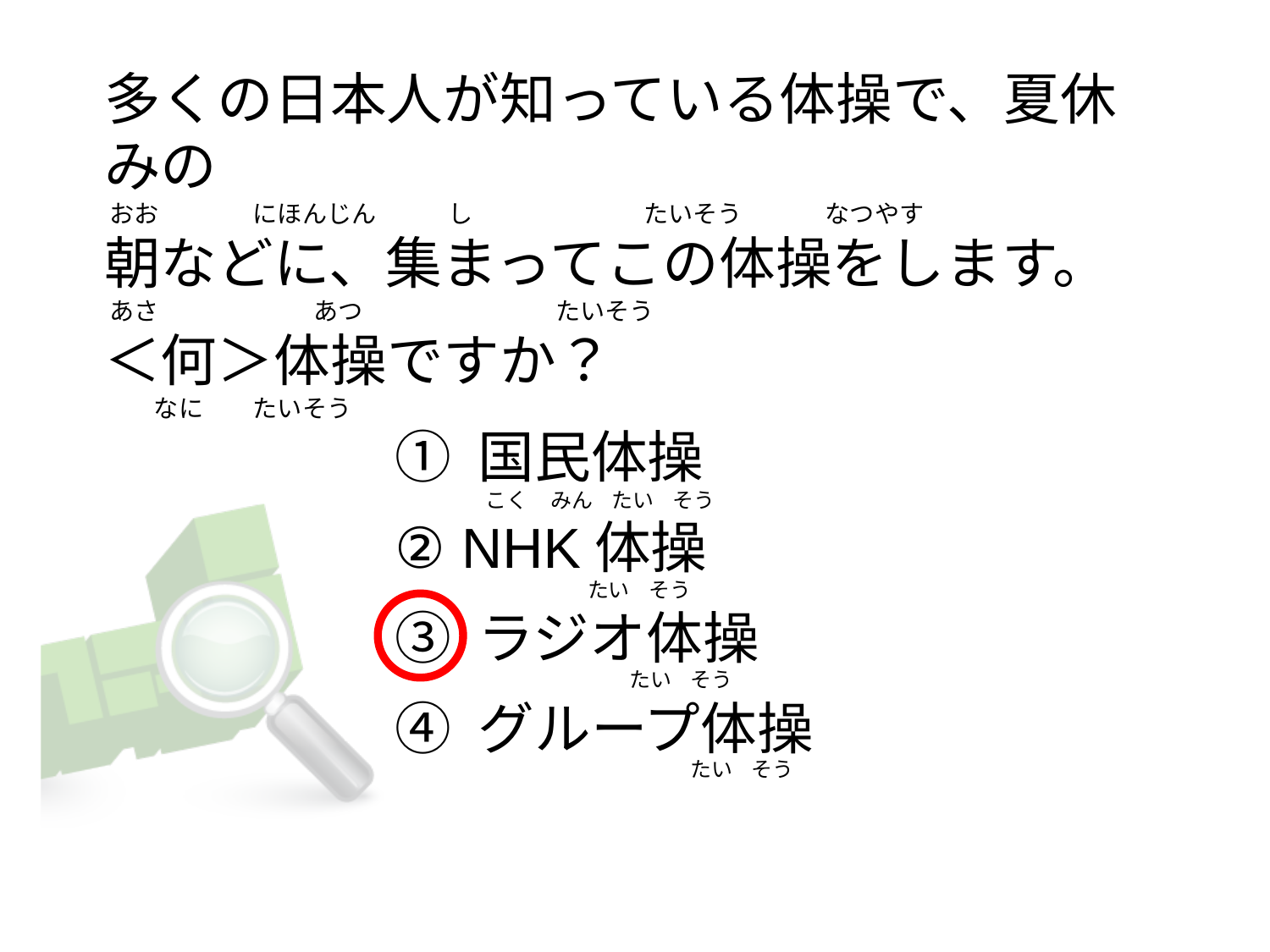

# 多くの日本人が知っている体操で、夏休みの  おお                 にほんじん             し                               たいそう               なつやす 朝などに、集まってこの体操をします。  あさ                            あつ                                   たいそう ＜何＞体操ですか？             なに         たいそう
① 国民体操
② NHK体操
③ ラジオ体操
④ グループ体操
 こく     みん    たい    そう
                       たい    そう

                                たい    そう
                                             たい    そう